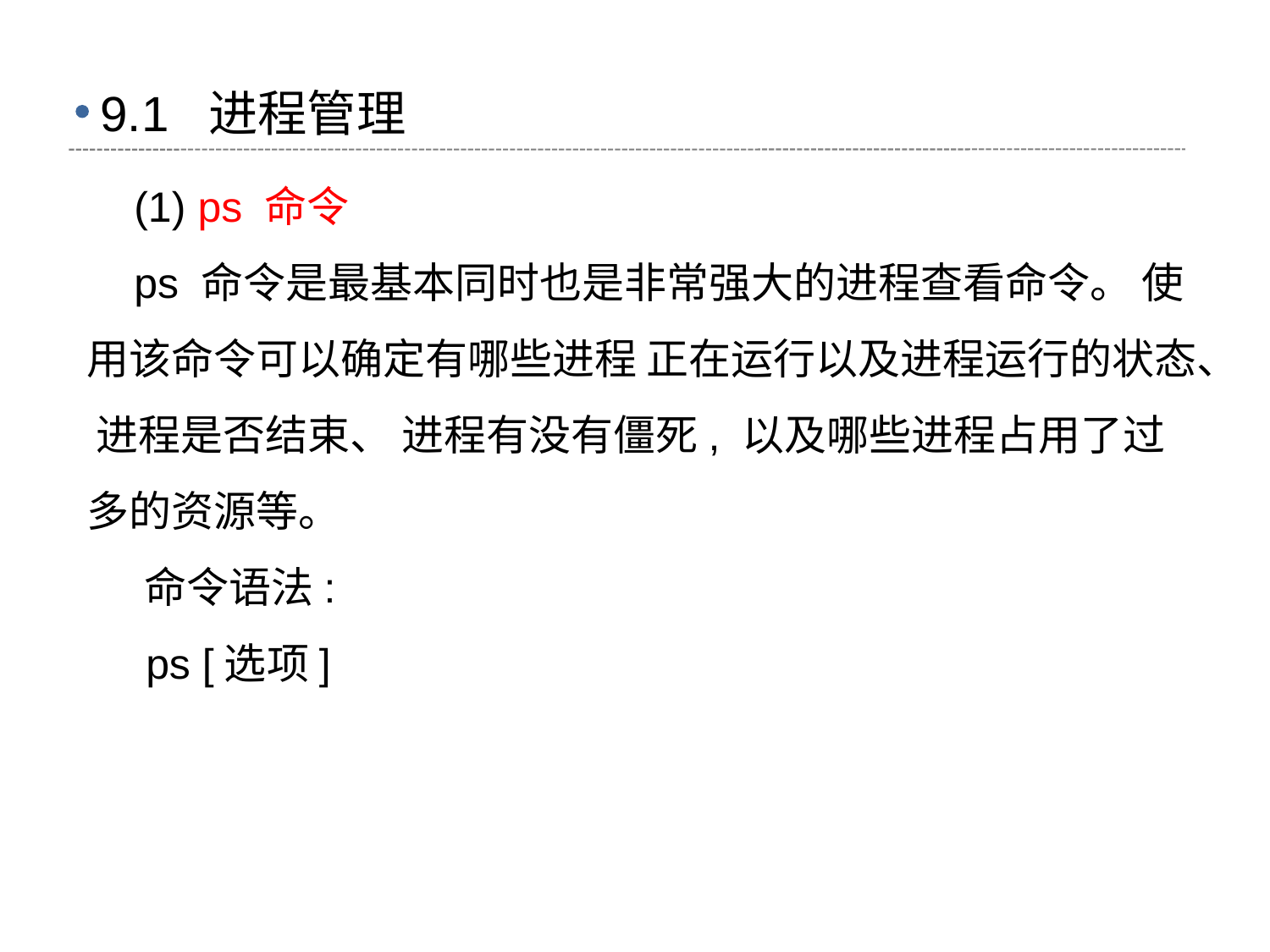

# 9.1  进程管理
    (1) ps 命令
    ps 命令是最基本同时也是非常强大的进程查看命令。 使用该命令可以确定有哪些进程 正在运行以及进程运行的状态、 进程是否结束、 进程有没有僵死, 以及哪些进程占用了过 多的资源等。
     命令语法:
     ps [选项]